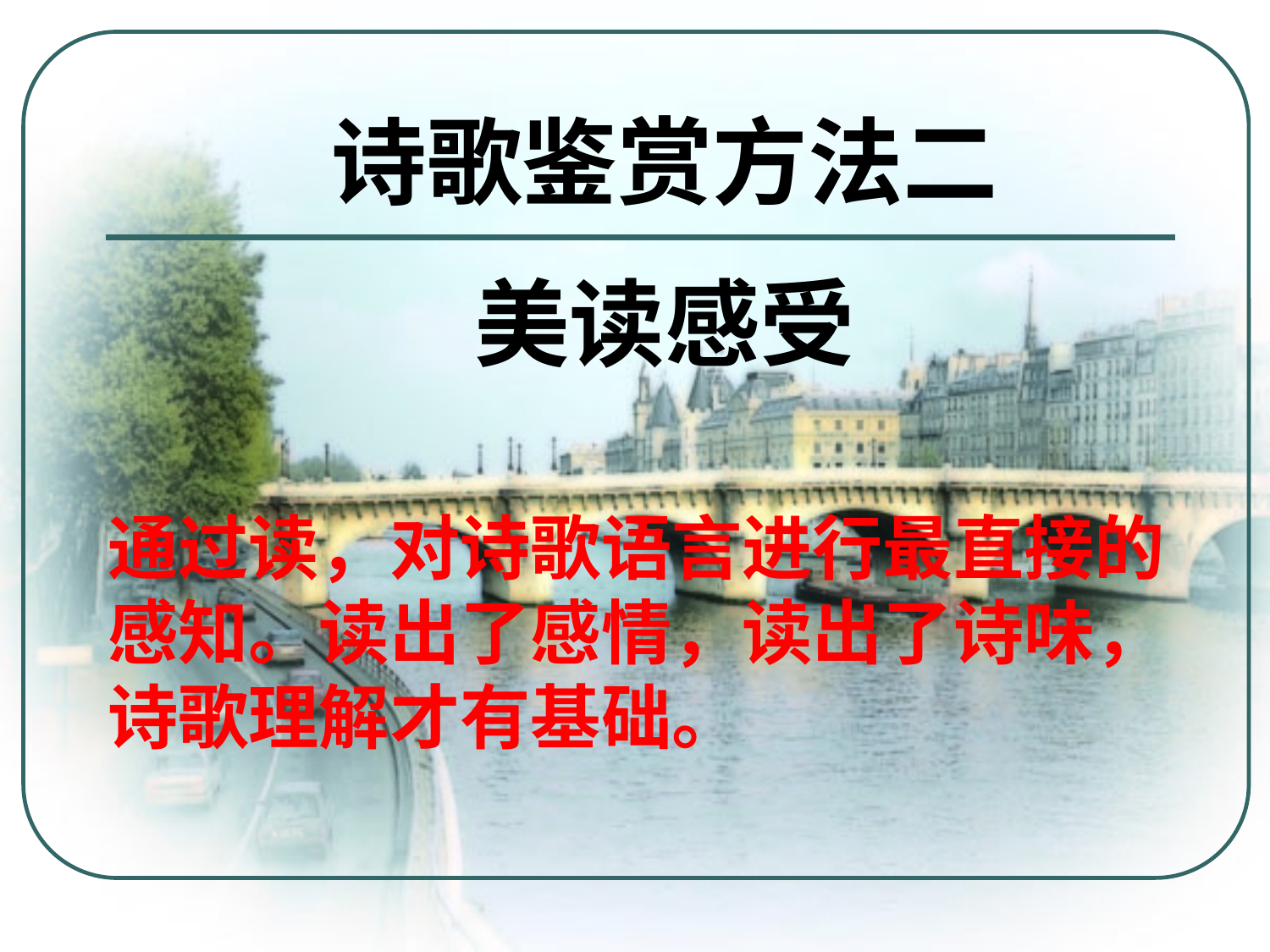

诗歌鉴赏方法二
美读感受
通过读，对诗歌语言进行最直接的感知。读出了感情，读出了诗味，诗歌理解才有基础。